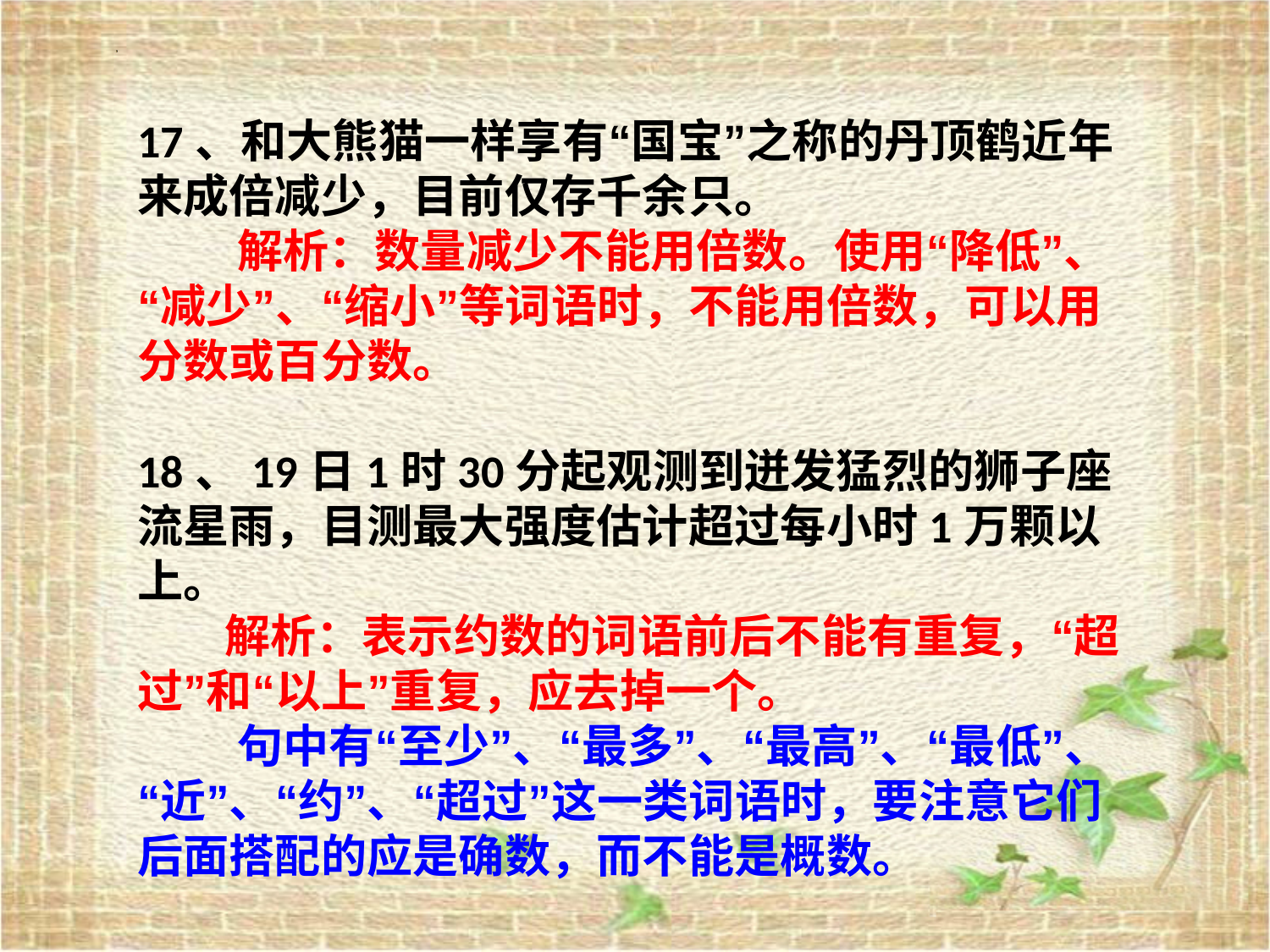

17、和大熊猫一样享有“国宝”之称的丹顶鹤近年来成倍减少，目前仅存千余只。
       解析：数量减少不能用倍数。使用“降低”、“减少”、“缩小”等词语时，不能用倍数，可以用分数或百分数。

18、19日1时30分起观测到迸发猛烈的狮子座流星雨，目测最大强度估计超过每小时1万颗以上。
      解析：表示约数的词语前后不能有重复，“超过”和“以上”重复，应去掉一个。
       句中有“至少”、“最多”、“最高”、“最低”、“近”、“约”、“超过”这一类词语时，要注意它们后面搭配的应是确数，而不能是概数。